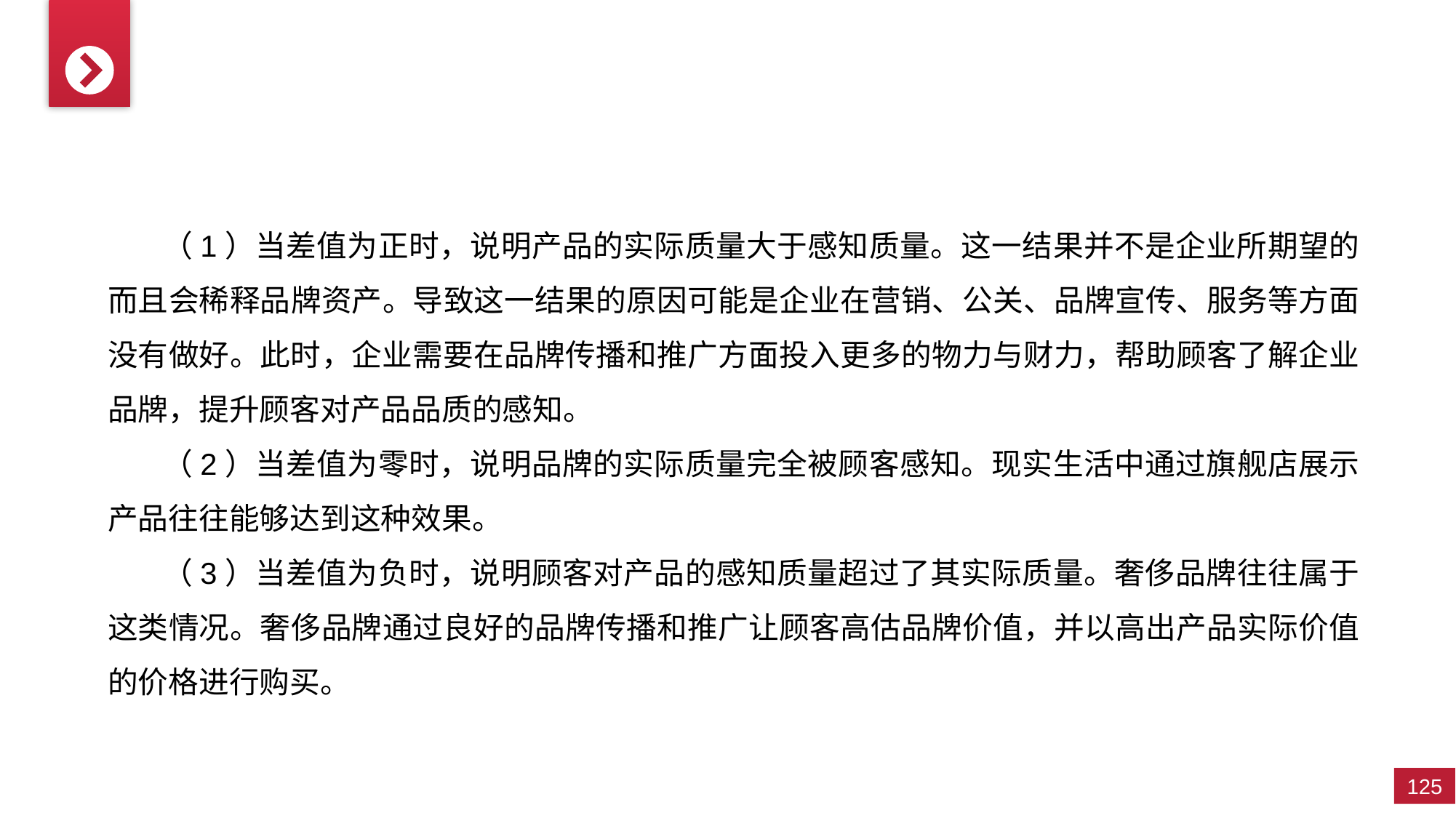

（1）当差值为正时，说明产品的实际质量大于感知质量。这一结果并不是企业所期望的而且会稀释品牌资产。导致这一结果的原因可能是企业在营销、公关、品牌宣传、服务等方面没有做好。此时，企业需要在品牌传播和推广方面投入更多的物力与财力，帮助顾客了解企业品牌，提升顾客对产品品质的感知。
（2）当差值为零时，说明品牌的实际质量完全被顾客感知。现实生活中通过旗舰店展示产品往往能够达到这种效果。
（3）当差值为负时，说明顾客对产品的感知质量超过了其实际质量。奢侈品牌往往属于这类情况。奢侈品牌通过良好的品牌传播和推广让顾客高估品牌价值，并以高出产品实际价值的价格进行购买。